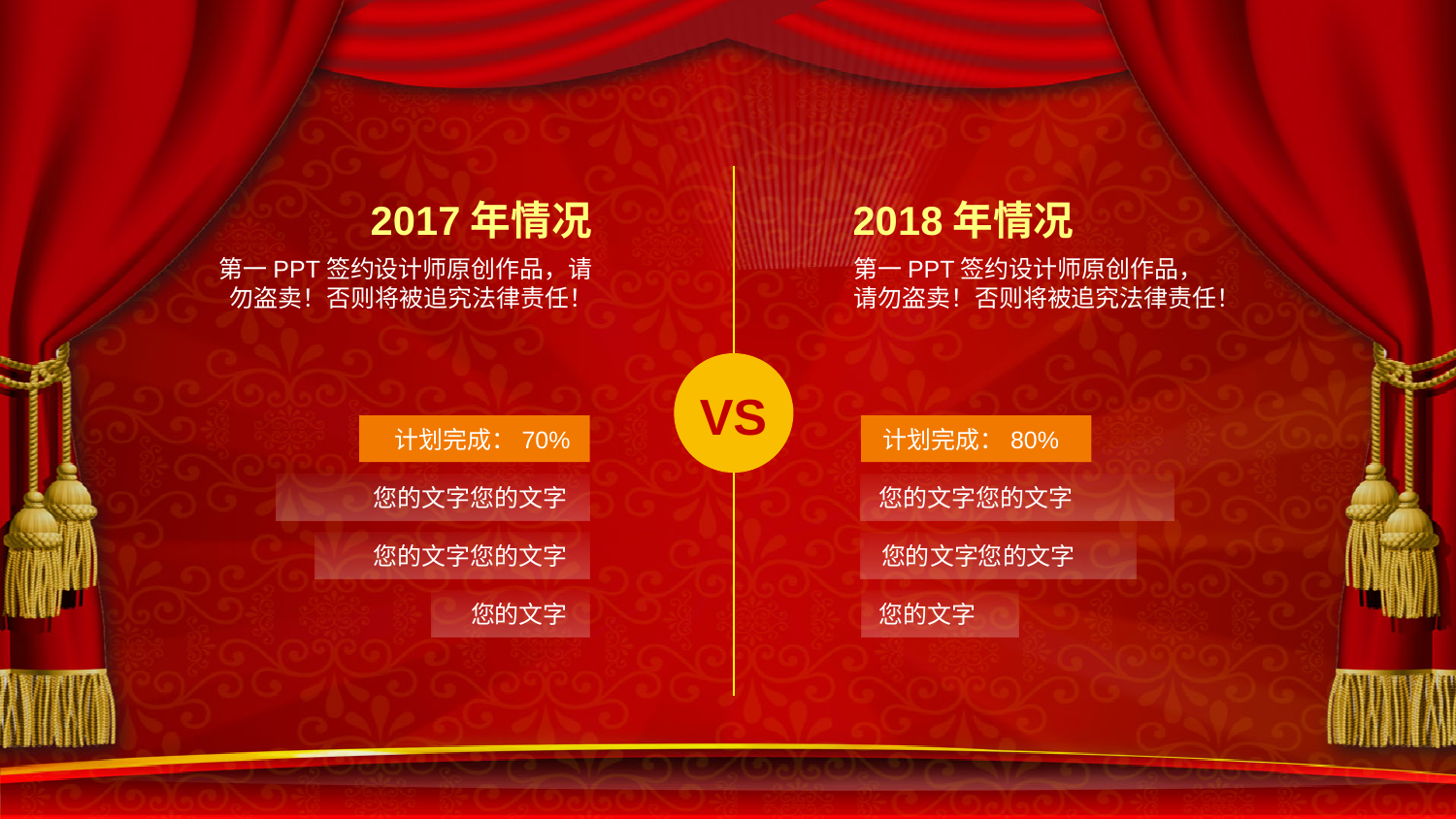

2017年情况
2018年情况
第一PPT签约设计师原创作品，请勿盗卖！否则将被追究法律责任！
第一PPT签约设计师原创作品，请勿盗卖！否则将被追究法律责任！

VS

计划完成：70%

计划完成：80%

您的文字您的文字

您的文字您的文字

您的文字您的文字

您的文字您的文字

您的文字

您的文字